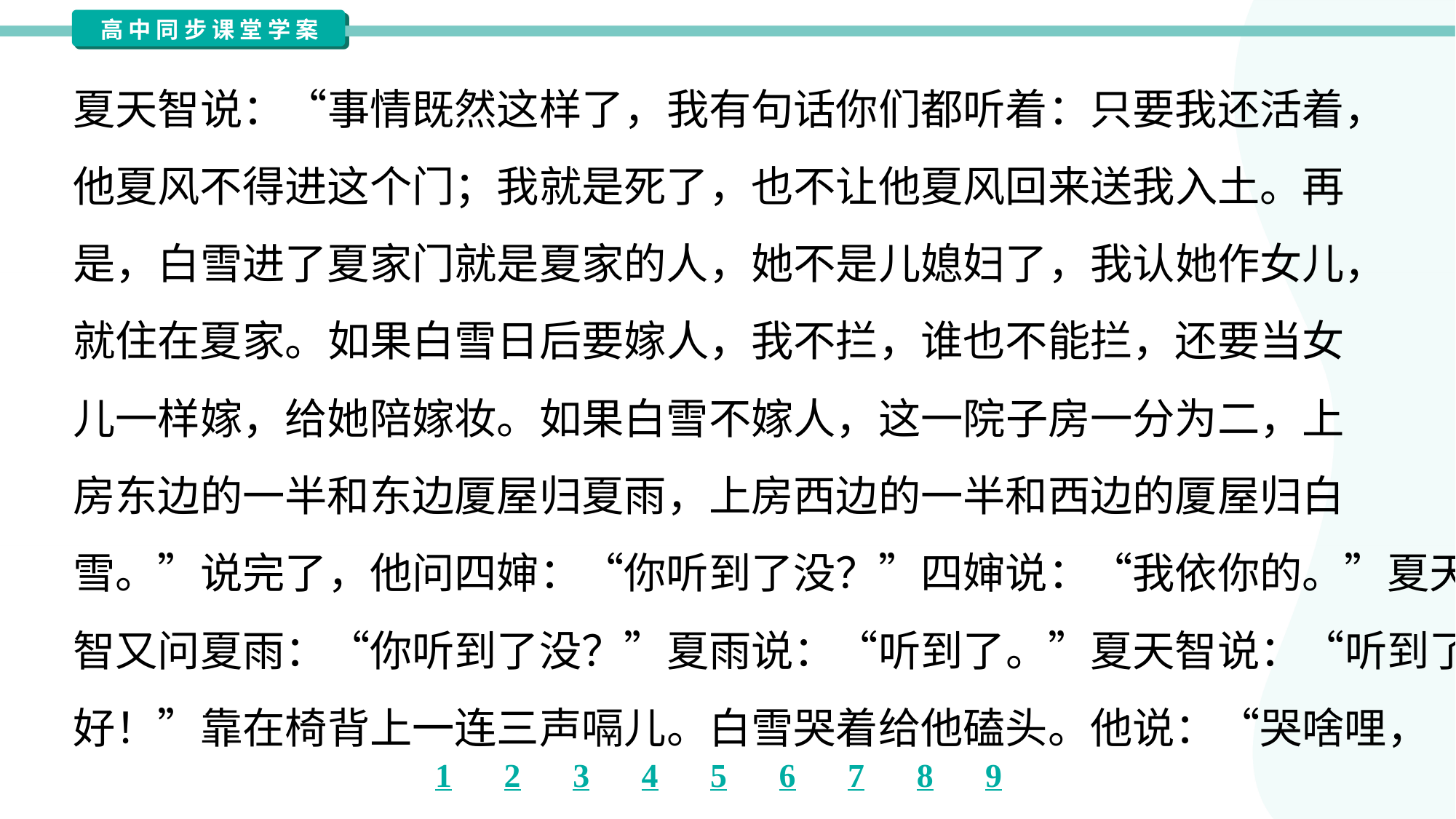

夏天智说：“事情既然这样了，我有句话你们都听着：只要我还活着，
他夏风不得进这个门；我就是死了，也不让他夏风回来送我入土。再
是，白雪进了夏家门就是夏家的人，她不是儿媳妇了，我认她作女儿，
就住在夏家。如果白雪日后要嫁人，我不拦，谁也不能拦，还要当女
儿一样嫁，给她陪嫁妆。如果白雪不嫁人，这一院子房一分为二，上
房东边的一半和东边厦屋归夏雨，上房西边的一半和西边的厦屋归白
雪。”说完了，他问四婶：“你听到了没？”四婶说：“我依你的。”夏天
智又问夏雨：“你听到了没？”夏雨说：“听到了。”夏天智说：“听到了
好！”靠在椅背上一连三声嗝儿。白雪哭着给他磕头。他说：“哭啥哩，